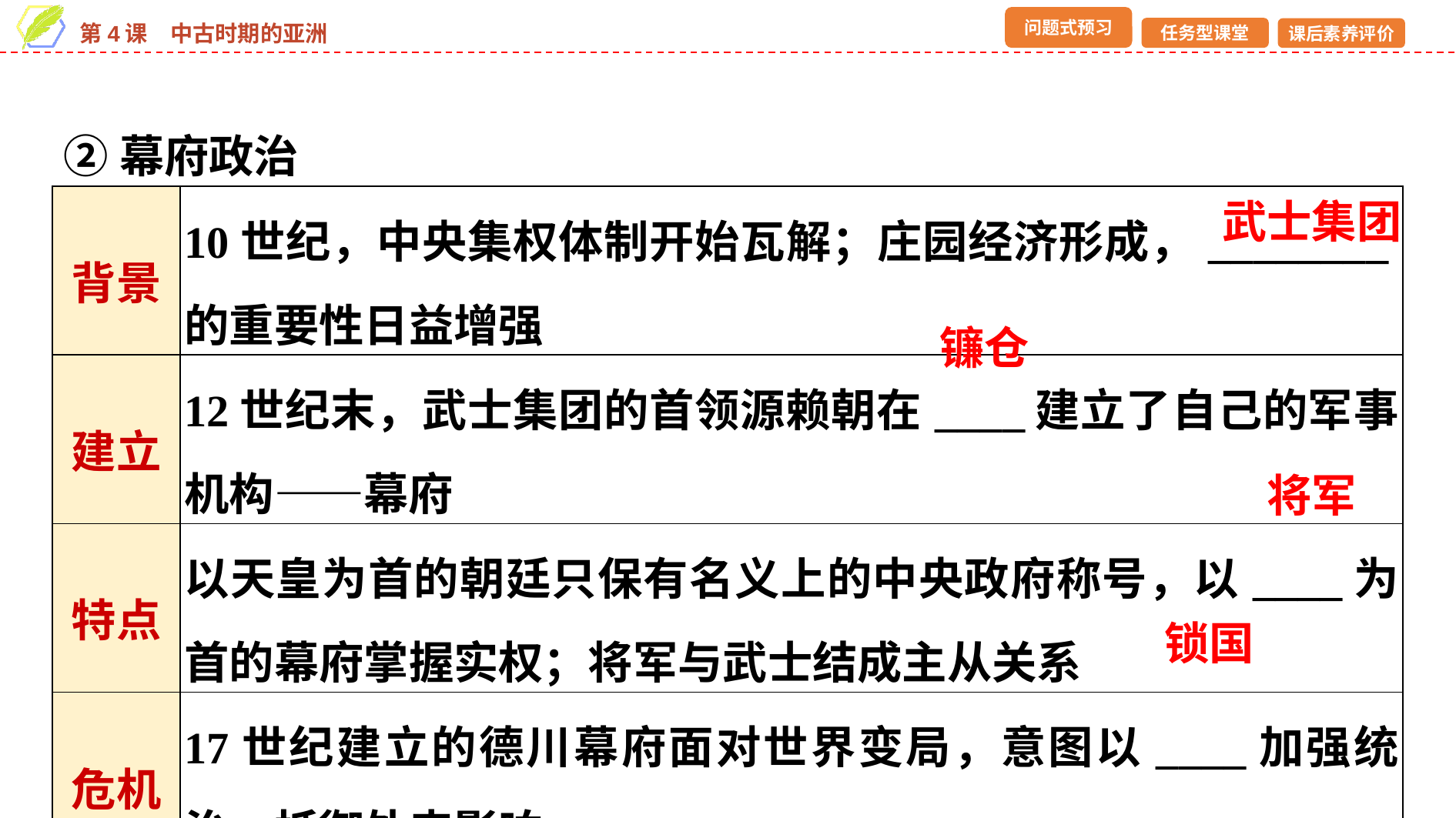

②幕府政治
| 背景 | 10世纪，中央集权体制开始瓦解；庄园经济形成，\_\_\_\_\_\_\_\_的重要性日益增强 |
| --- | --- |
| 建立 | 12世纪末，武士集团的首领源赖朝在\_\_\_\_建立了自己的军事机构——幕府 |
| 特点 | 以天皇为首的朝廷只保有名义上的中央政府称号，以\_\_\_\_为首的幕府掌握实权；将军与武士结成主从关系 |
| 危机 | 17世纪建立的德川幕府面对世界变局，意图以\_\_\_\_加强统治，抵御外来影响 |
武士集团
镰仓
将军
锁国